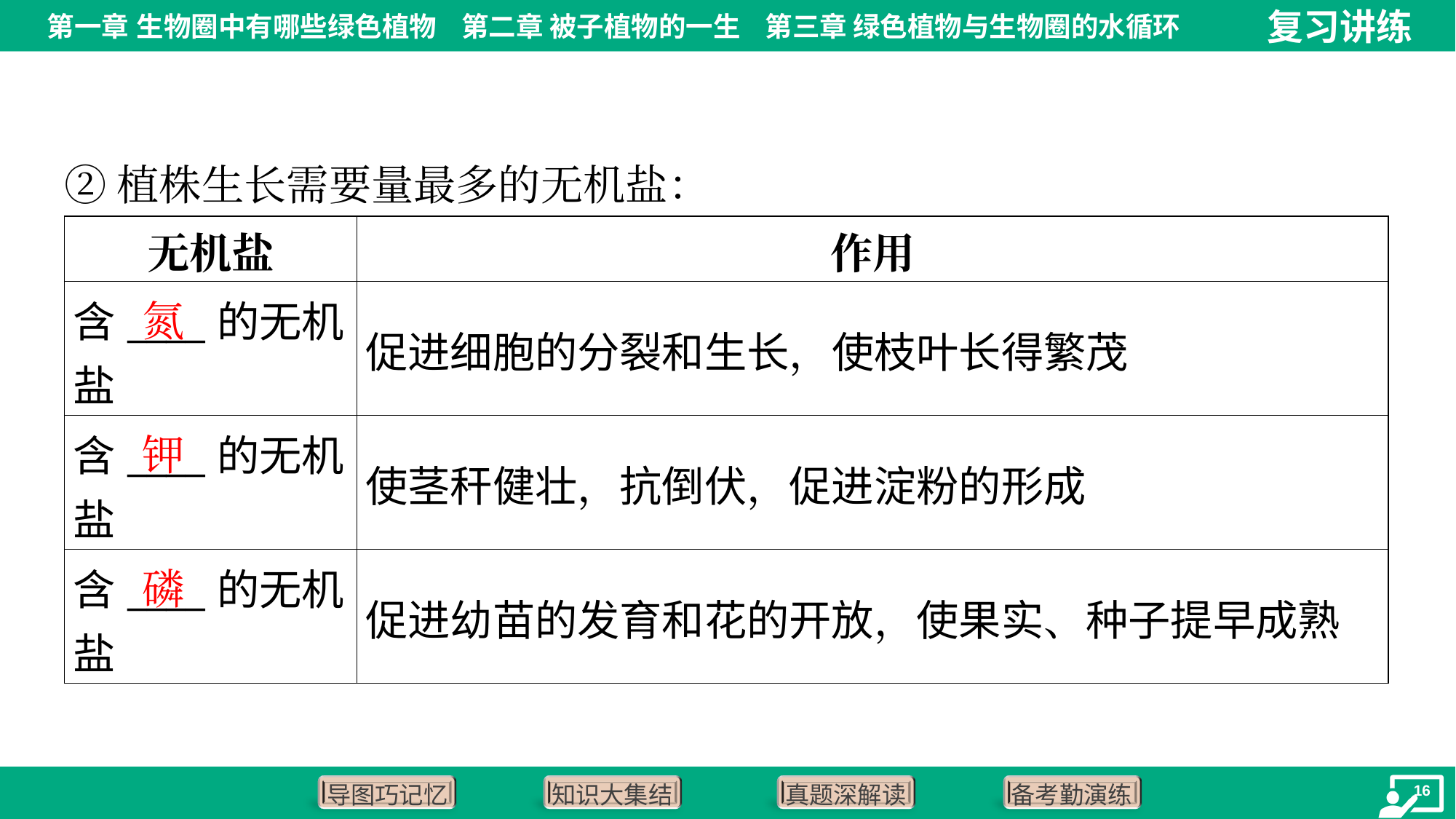

②植株生长需要量最多的无机盐：
| 无机盐 | 作用 |
| --- | --- |
| 含\_\_\_\_的无机 盐 | 促进细胞的分裂和生长，使枝叶长得繁茂 |
| 含\_\_\_\_的无机 盐 | 使茎秆健壮，抗倒伏，促进淀粉的形成 |
| 含\_\_\_\_的无机 盐 | 促进幼苗的发育和花的开放，使果实、种子提早成熟 |
氮
钾
磷